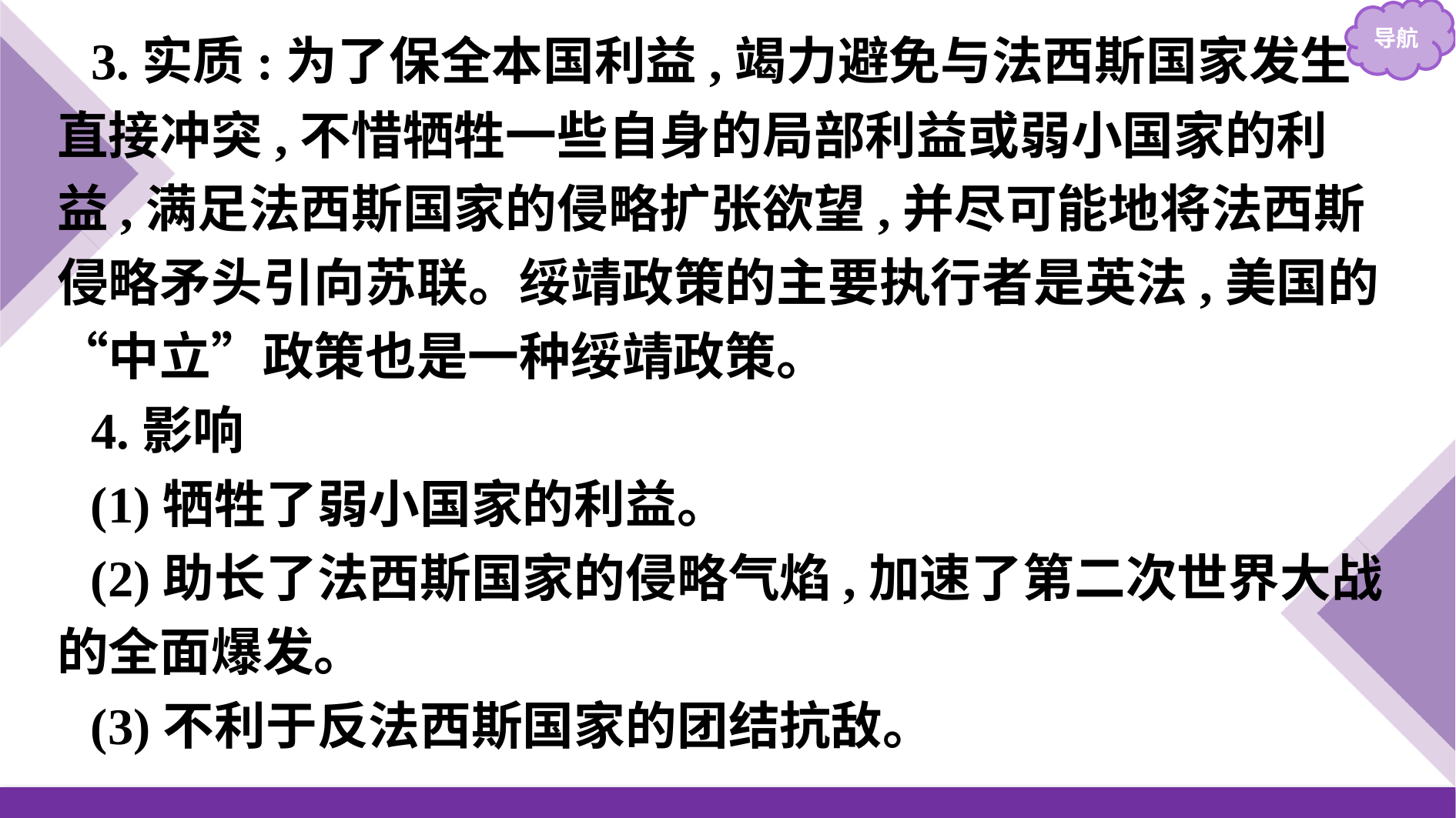

3.实质:为了保全本国利益,竭力避免与法西斯国家发生直接冲突,不惜牺牲一些自身的局部利益或弱小国家的利益,满足法西斯国家的侵略扩张欲望,并尽可能地将法西斯侵略矛头引向苏联。绥靖政策的主要执行者是英法,美国的“中立”政策也是一种绥靖政策。
4.影响
(1)牺牲了弱小国家的利益。
(2)助长了法西斯国家的侵略气焰,加速了第二次世界大战的全面爆发。
(3)不利于反法西斯国家的团结抗敌。